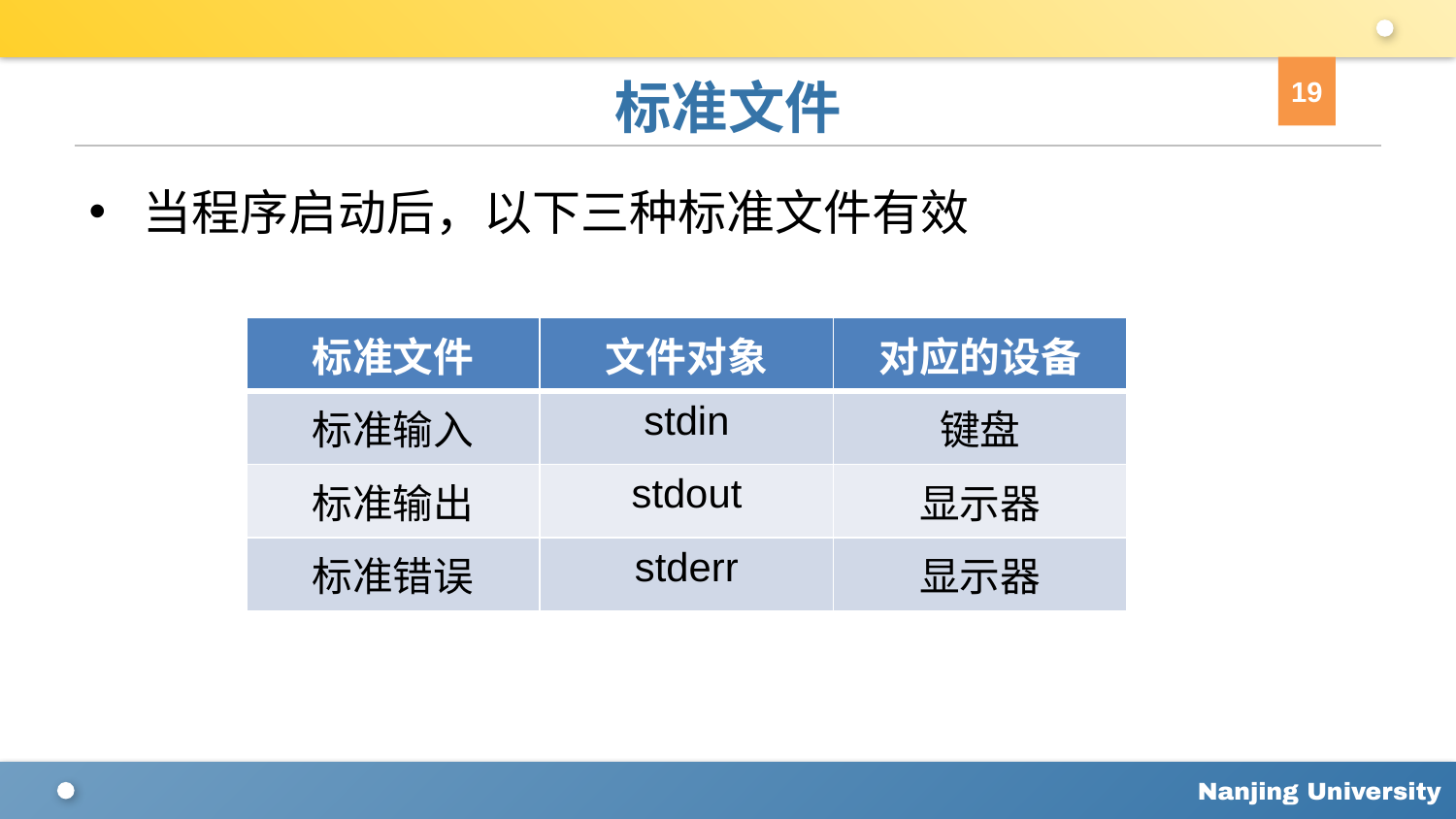

19
# 标准文件
当程序启动后，以下三种标准文件有效
| 标准文件 | 文件对象 | 对应的设备 |
| --- | --- | --- |
| 标准输入 | stdin | 键盘 |
| 标准输出 | stdout | 显示器 |
| 标准错误 | stderr | 显示器 |